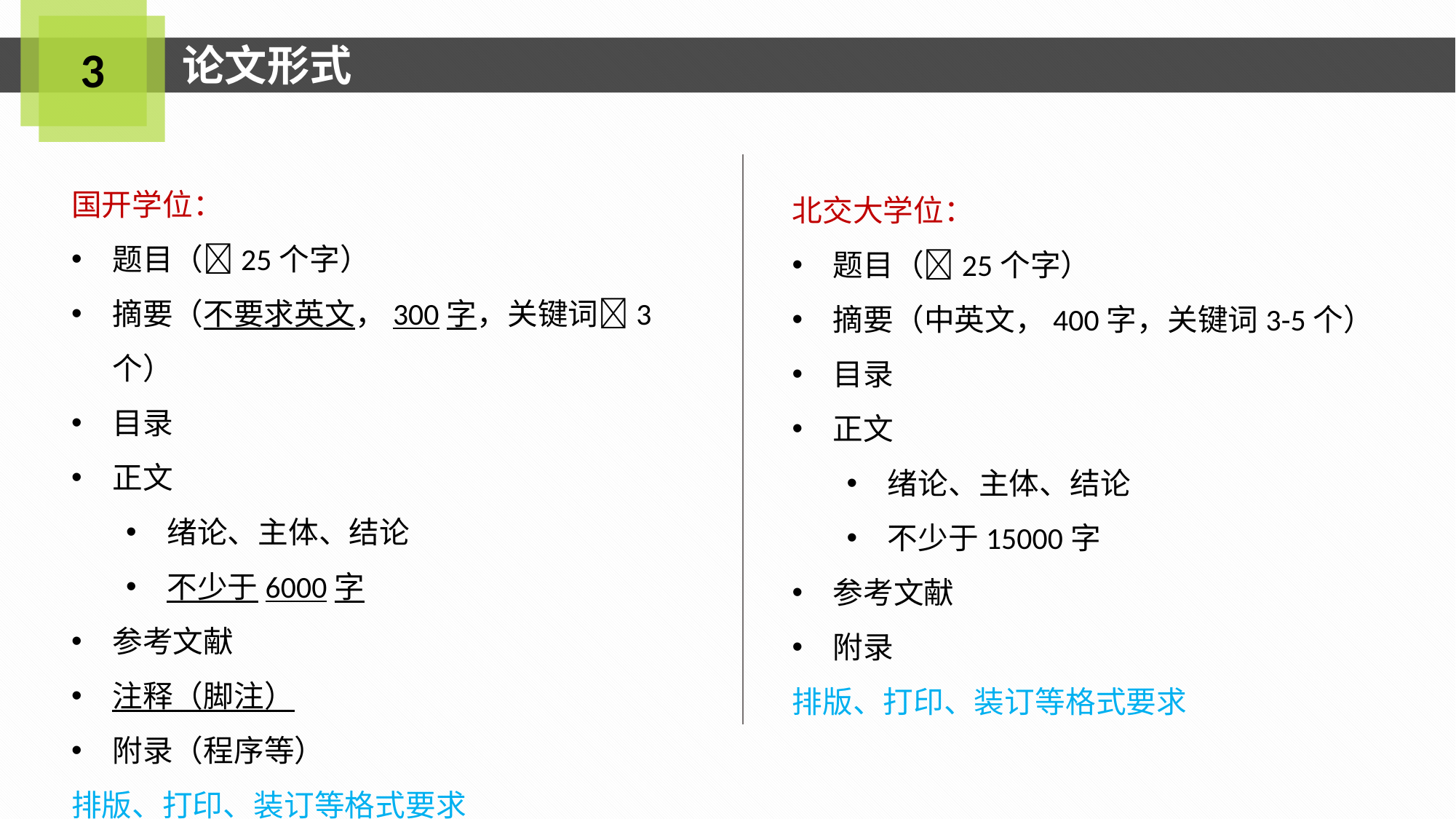

论文形式
3

国开学位：
题目（≤25个字）
摘要（不要求英文，300字，关键词≥3个）
目录
正文
绪论、主体、结论
不少于6000字
参考文献
注释（脚注）
附录（程序等）
排版、打印、装订等格式要求
北交大学位：
题目（≤25个字）
摘要（中英文，400字，关键词3-5个）
目录
正文
绪论、主体、结论
不少于15000字
参考文献
附录
排版、打印、装订等格式要求